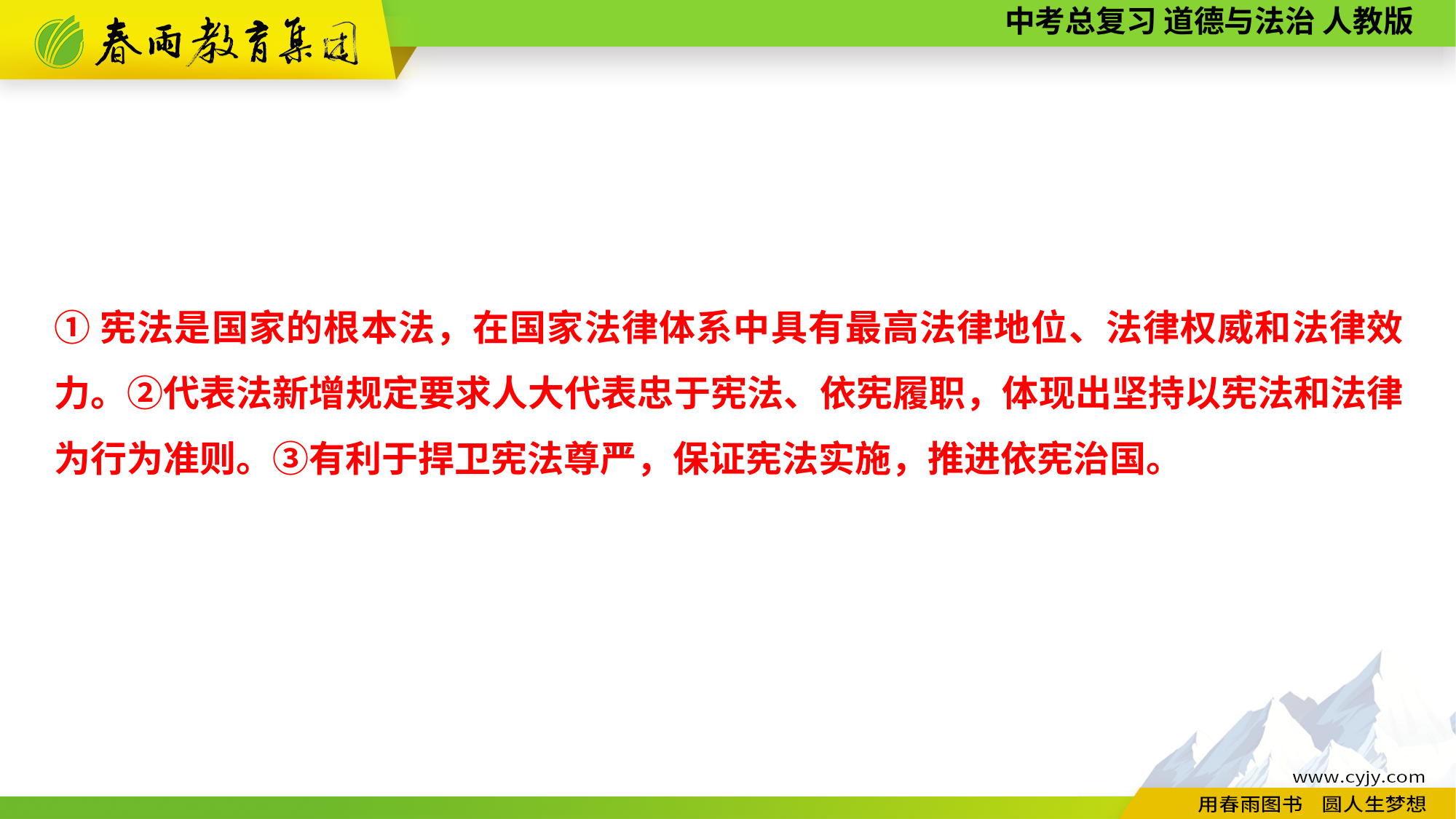

①宪法是国家的根本法，在国家法律体系中具有最高法律地位、法律权威和法律效力。②代表法新增规定要求人大代表忠于宪法、依宪履职，体现出坚持以宪法和法律为行为准则。③有利于捍卫宪法尊严，保证宪法实施，推进依宪治国。